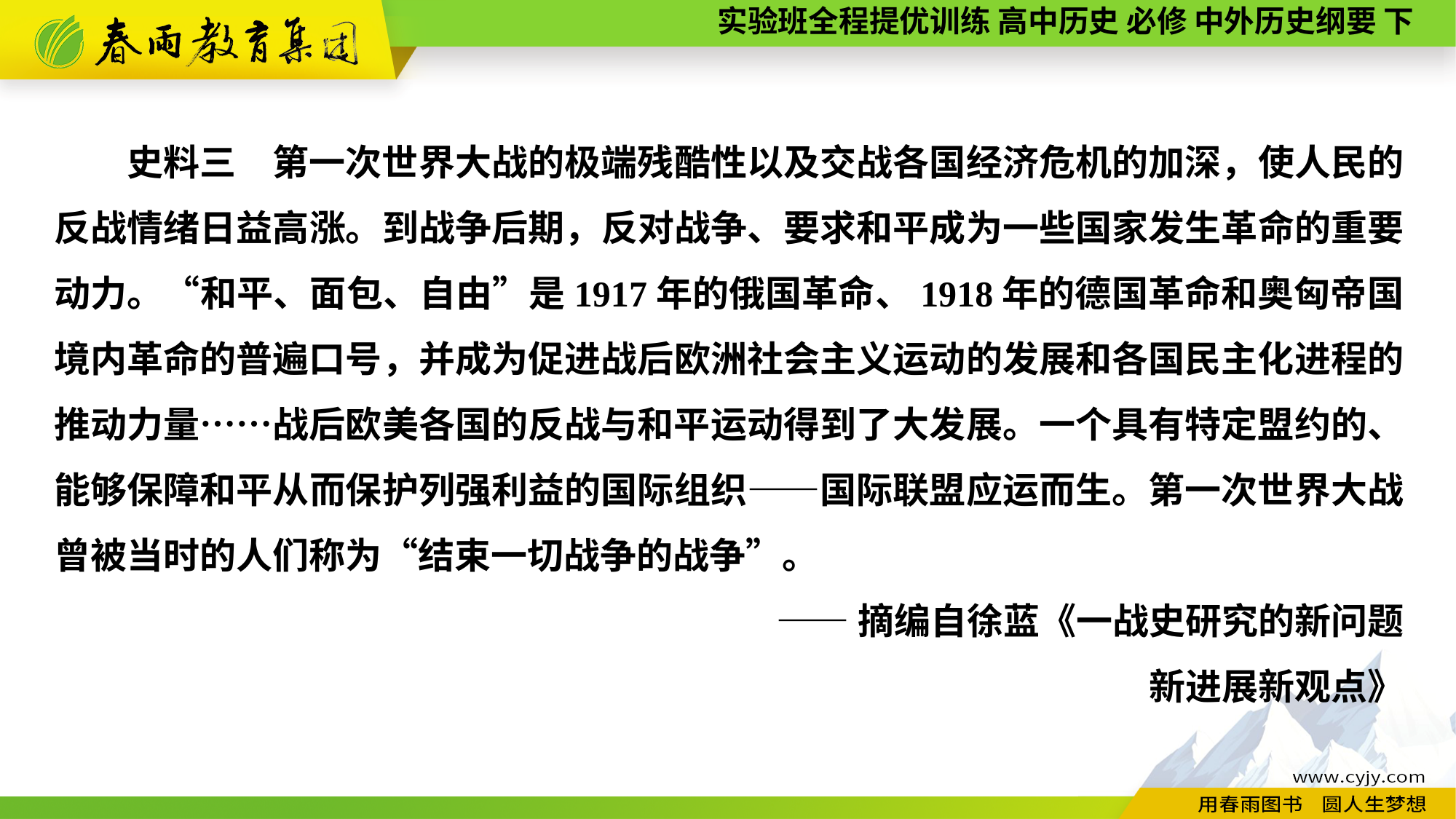

史料三　第一次世界大战的极端残酷性以及交战各国经济危机的加深，使人民的反战情绪日益高涨。到战争后期，反对战争、要求和平成为一些国家发生革命的重要动力。“和平、面包、自由”是1917年的俄国革命、1918年的德国革命和奥匈帝国境内革命的普遍口号，并成为促进战后欧洲社会主义运动的发展和各国民主化进程的推动力量……战后欧美各国的反战与和平运动得到了大发展。一个具有特定盟约的、能够保障和平从而保护列强利益的国际组织——国际联盟应运而生。第一次世界大战曾被当时的人们称为“结束一切战争的战争”。
——摘编自徐蓝《一战史研究的新问题
新进展新观点》